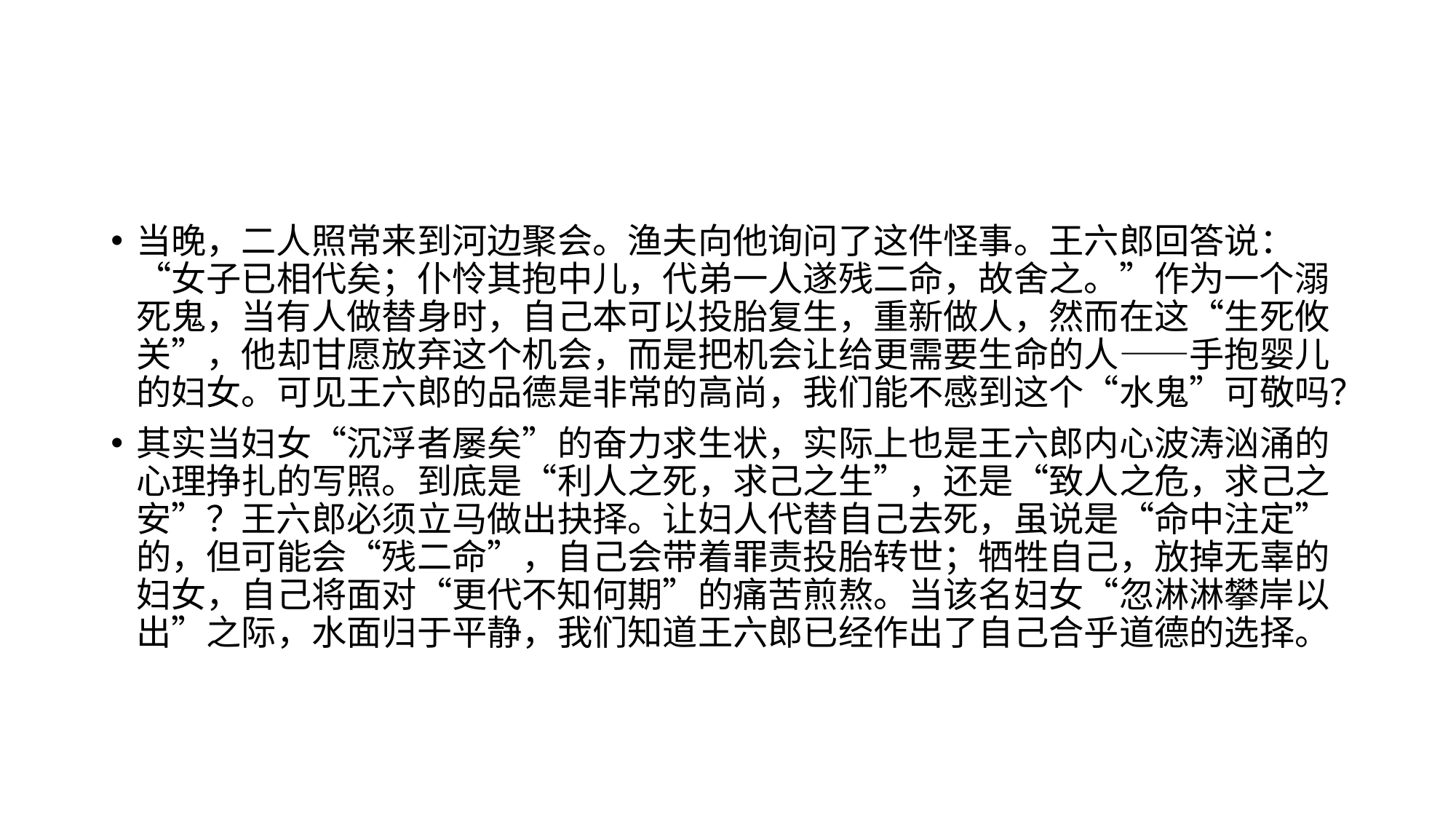

#
当晚，二人照常来到河边聚会。渔夫向他询问了这件怪事。王六郎回答说：“女子已相代矣；仆怜其抱中儿，代弟一人遂残二命，故舍之。”作为一个溺死鬼，当有人做替身时，自己本可以投胎复生，重新做人，然而在这“生死攸关”，他却甘愿放弃这个机会，而是把机会让给更需要生命的人——手抱婴儿的妇女。可见王六郎的品德是非常的高尚，我们能不感到这个“水鬼”可敬吗？
其实当妇女“沉浮者屡矣”的奋力求生状，实际上也是王六郎内心波涛汹涌的心理挣扎的写照。到底是“利人之死，求己之生”，还是“致人之危，求己之安”？王六郎必须立马做出抉择。让妇人代替自己去死，虽说是“命中注定”的，但可能会“残二命”，自己会带着罪责投胎转世；牺牲自己，放掉无辜的妇女，自己将面对“更代不知何期”的痛苦煎熬。当该名妇女“忽淋淋攀岸以出”之际，水面归于平静，我们知道王六郎已经作出了自己合乎道德的选择。